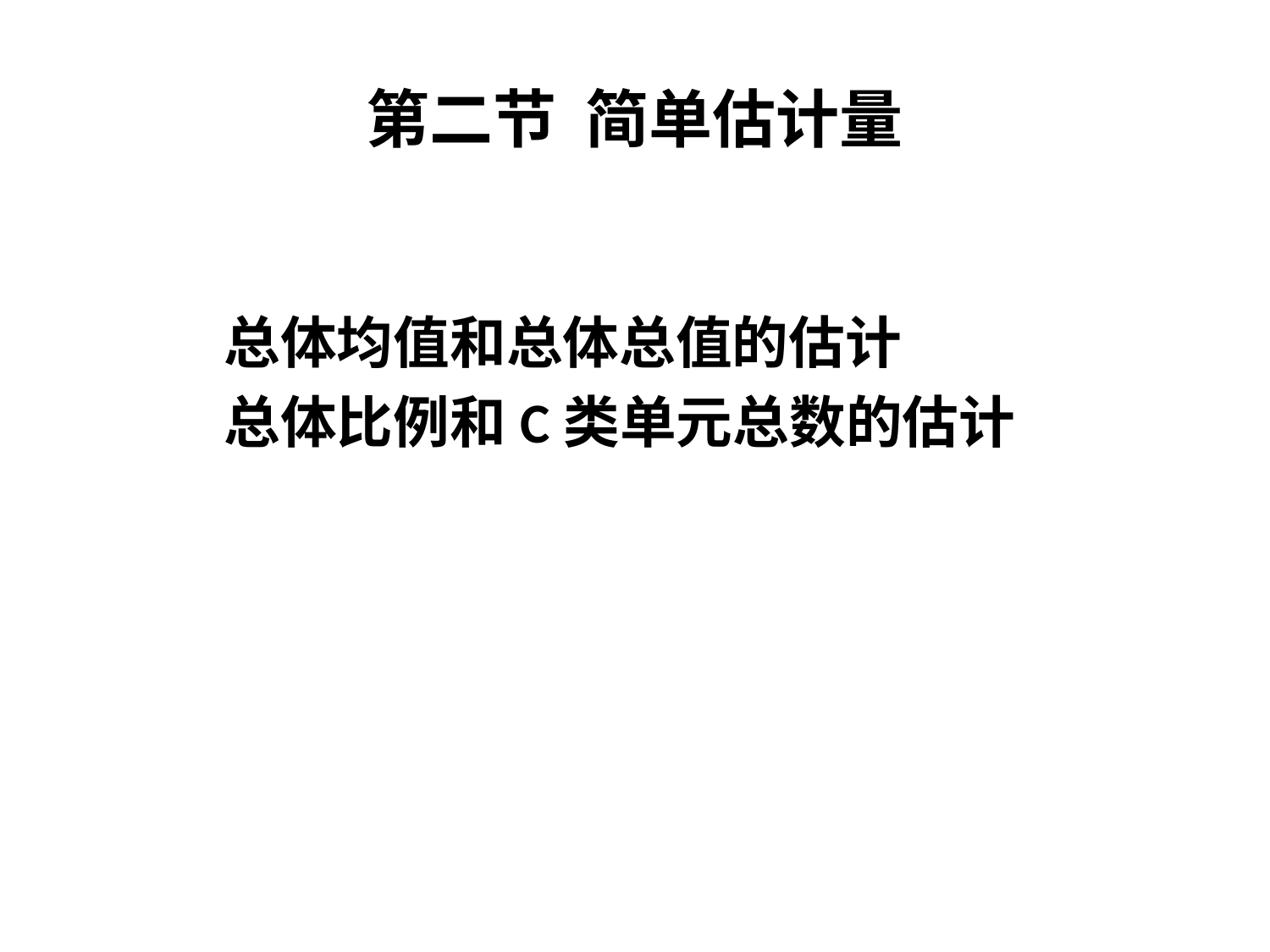

# 第二节  简单估计量

总体均值和总体总值的估计
总体比例和C类单元总数的估计